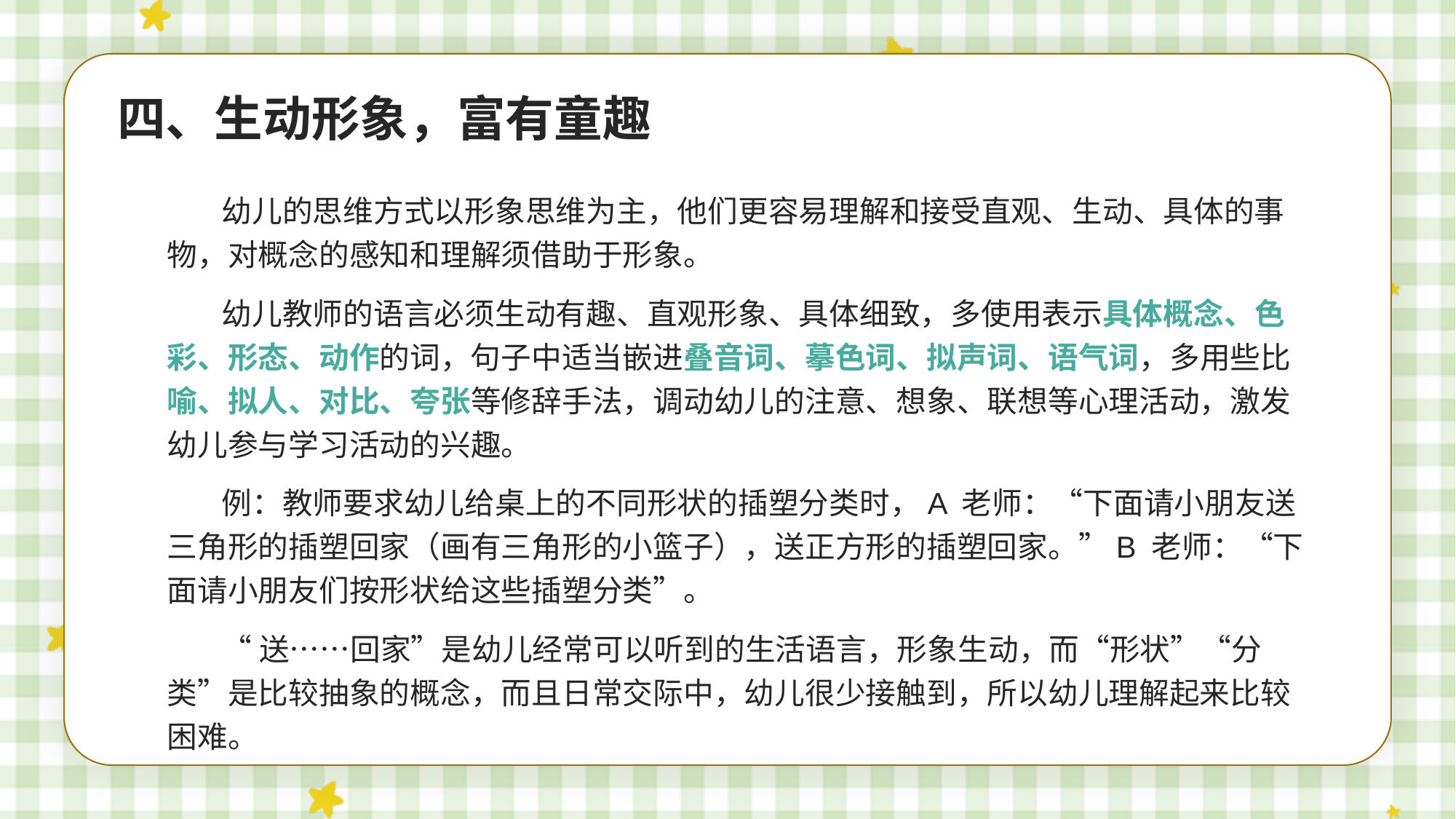

四、生动形象，富有童趣
幼儿的思维方式以形象思维为主，他们更容易理解和接受直观、生动、具体的事物，对概念的感知和理解须借助于形象。
幼儿教师的语言必须生动有趣、直观形象、具体细致，多使用表示具体概念、色彩、形态、动作的词，句子中适当嵌进叠音词、摹色词、拟声词、语气词，多用些比喻、拟人、对比、夸张等修辞手法，调动幼儿的注意、想象、联想等心理活动，激发幼儿参与学习活动的兴趣。
例：教师要求幼儿给桌上的不同形状的插塑分类时，A 老师：“下面请小朋友送三角形的插塑回家（画有三角形的小篮子），送正方形的插塑回家。”B 老师：“下面请小朋友们按形状给这些插塑分类”。
“送……回家”是幼儿经常可以听到的生活语言，形象生动，而“形状”“分类”是比较抽象的概念，而且日常交际中，幼儿很少接触到，所以幼儿理解起来比较困难。